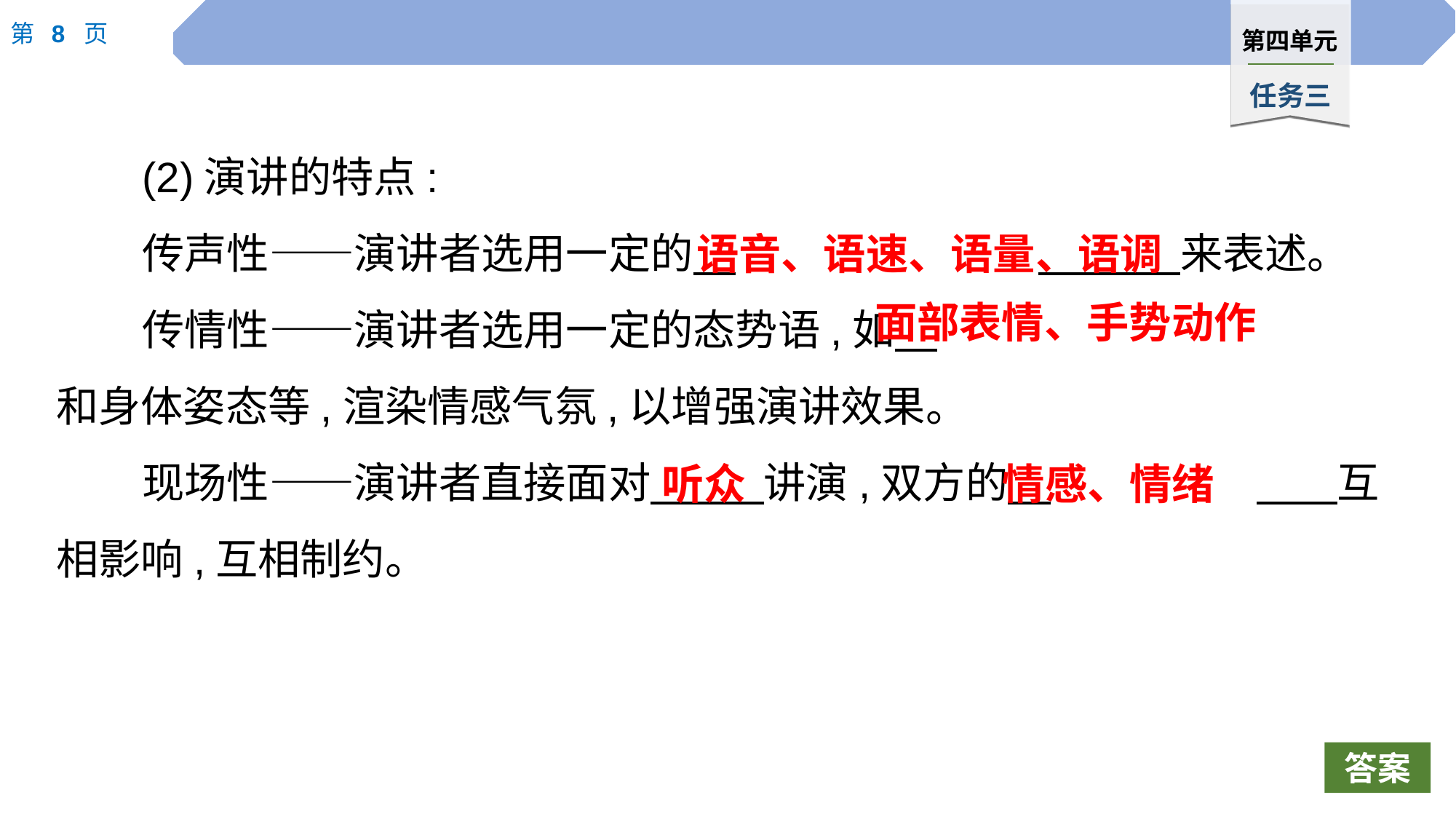

(2)演讲的特点:
传声性——演讲者选用一定的　			               来表述。
传情性——演讲者选用一定的态势语,如　				和身体姿态等,渲染情感气氛,以增强演讲效果。
现场性——演讲者直接面对　   　讲演,双方的　		    　互相影响,互相制约。
语音、语速、语量、语调
面部表情、手势动作
听众
情感、情绪
答案